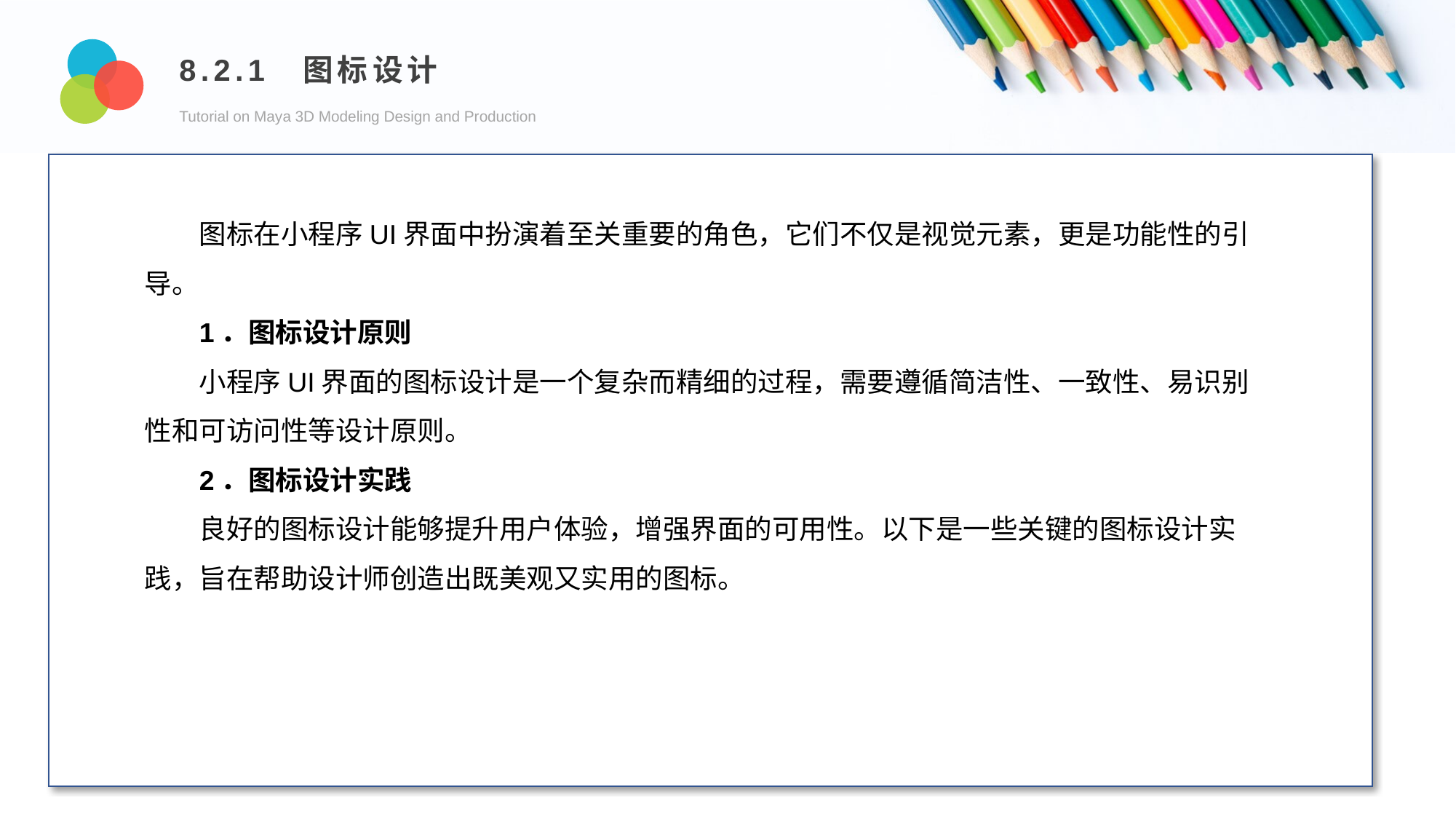

8.2.1  图标设计
Tutorial on Maya 3D Modeling Design and Production
Design and Production
图标在小程序UI界面中扮演着至关重要的角色，它们不仅是视觉元素，更是功能性的引导。
1．图标设计原则
小程序UI界面的图标设计是一个复杂而精细的过程，需要遵循简洁性、一致性、易识别性和可访问性等设计原则。
2．图标设计实践
良好的图标设计能够提升用户体验，增强界面的可用性。以下是一些关键的图标设计实践，旨在帮助设计师创造出既美观又实用的图标。